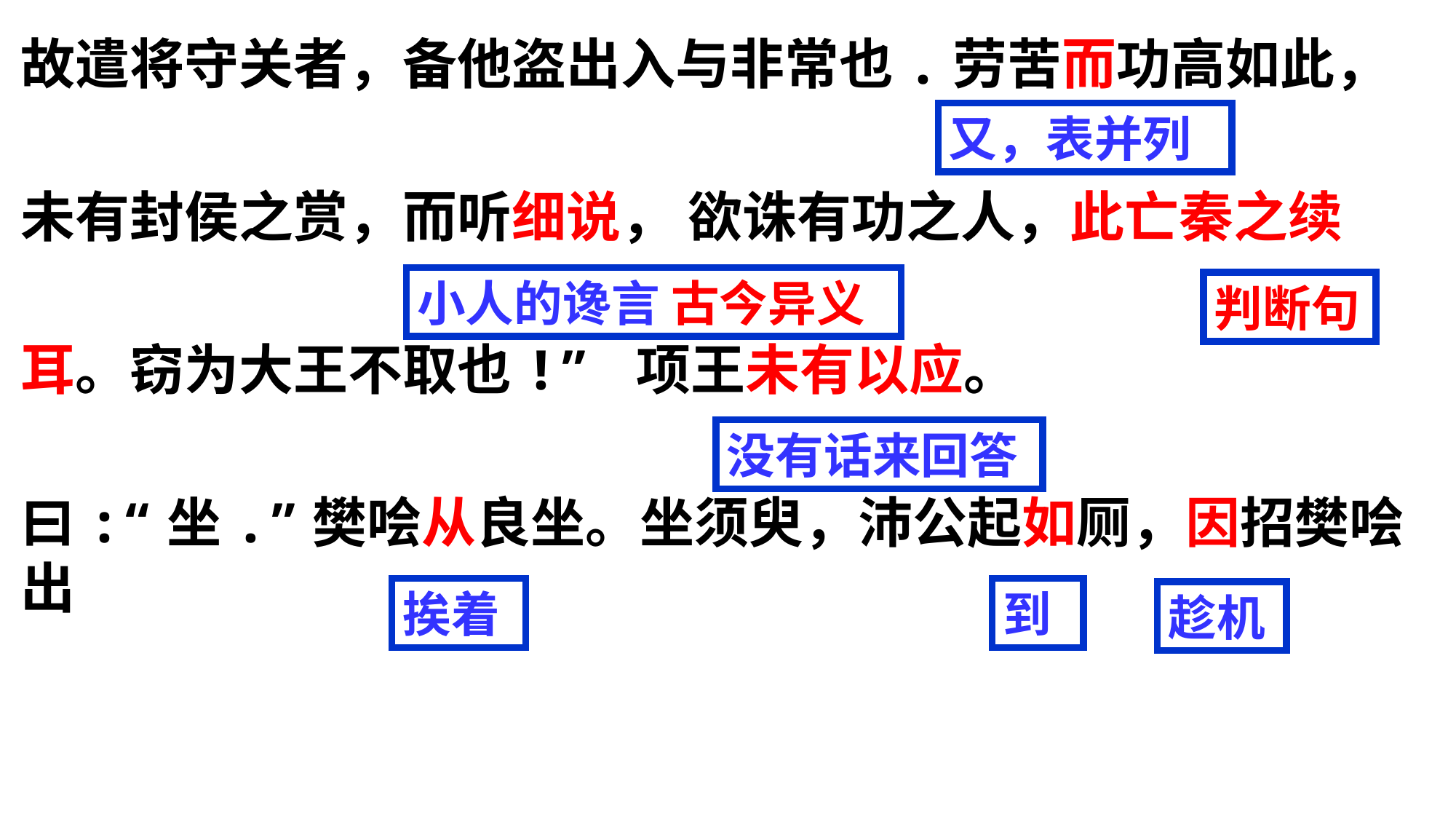

故遣将守关者，备他盗出入与非常也.劳苦而功高如此，

未有封侯之赏，而听细说， 欲诛有功之人，此亡秦之续

耳。窃为大王不取也!” 项王未有以应。

曰:“坐.”樊哙从良坐。坐须臾，沛公起如厕，因招樊哙出

又，表并列

小人的谗言 古今异义
判断句
没有话来回答
挨着
到
趁机